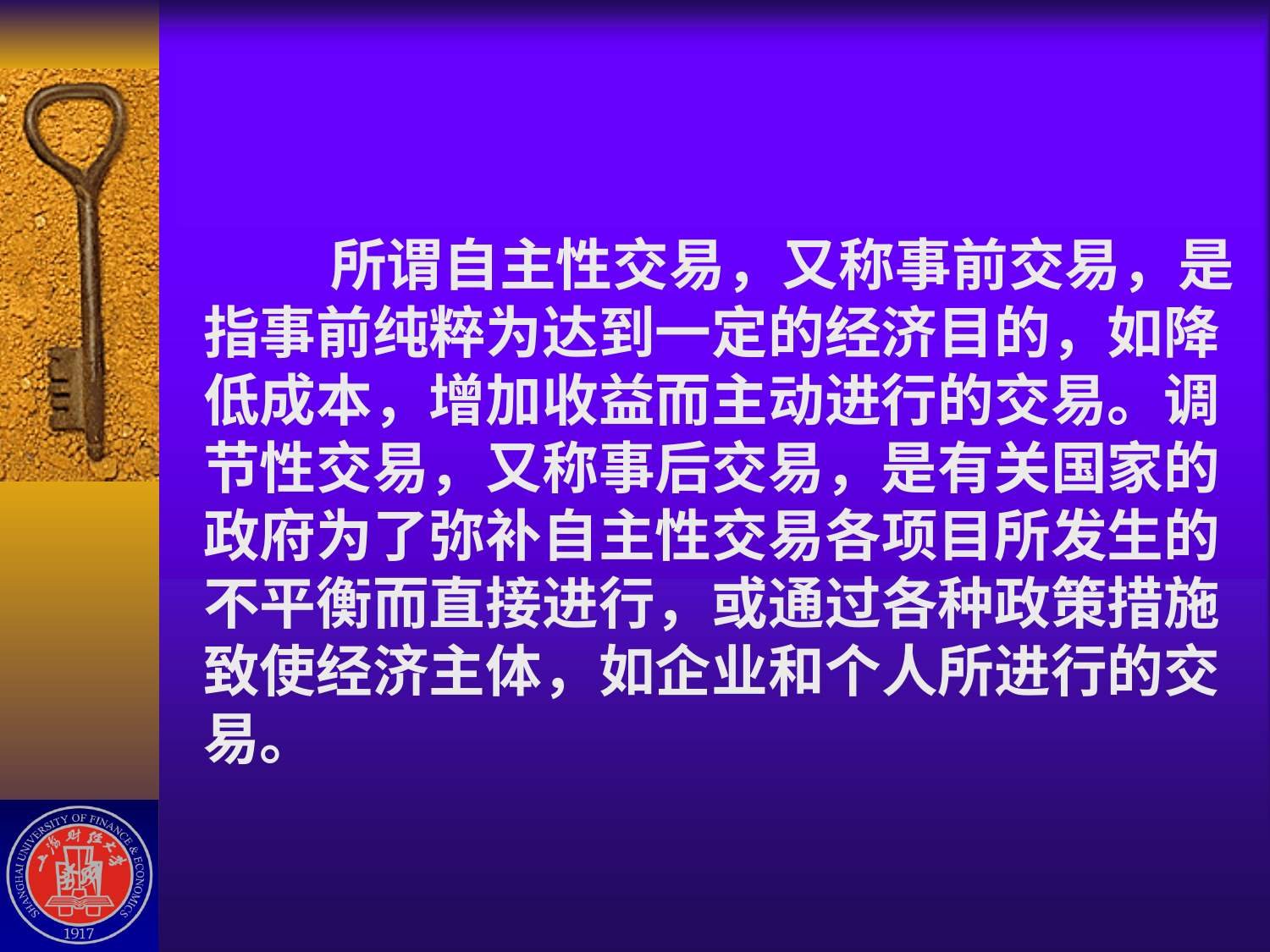

# 所谓自主性交易，又称事前交易，是指事前纯粹为达到一定的经济目的，如降低成本，增加收益而主动进行的交易。调节性交易，又称事后交易，是有关国家的政府为了弥补自主性交易各项目所发生的不平衡而直接进行，或通过各种政策措施致使经济主体，如企业和个人所进行的交易。